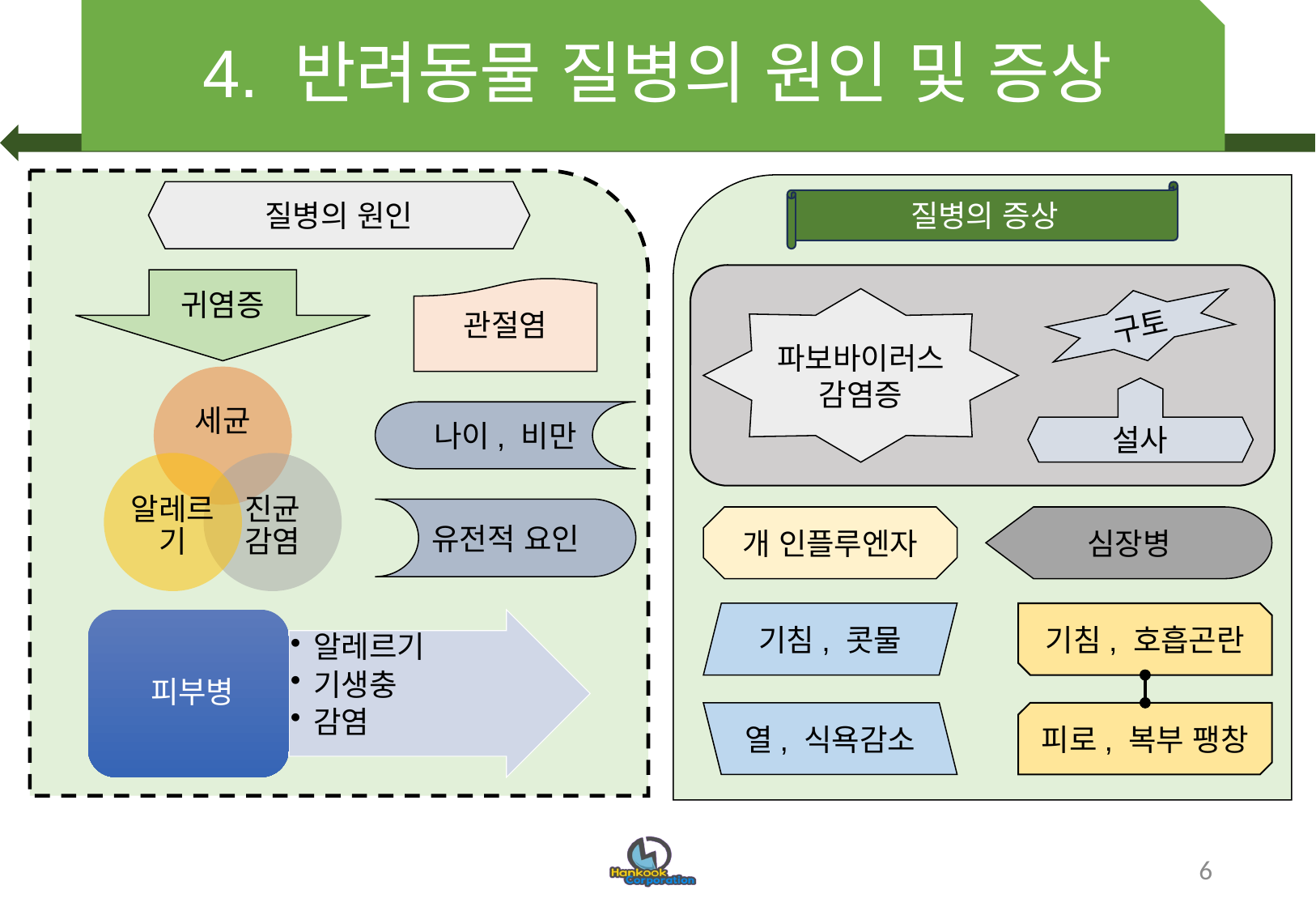

# 4. 반려동물 질병의 원인 및 증상

질병의 원인
질병의 증상

귀염증

파보바이러스 감염증
구토
관절염
세균
진균 감염
알레르기
설사
나이, 비만
유전적 요인
개 인플루엔자
심장병
기침, 콧물
기침, 호흡곤란
알레르기
기생충
감염
피부병
열, 식욕감소
피로, 복부 팽창
6